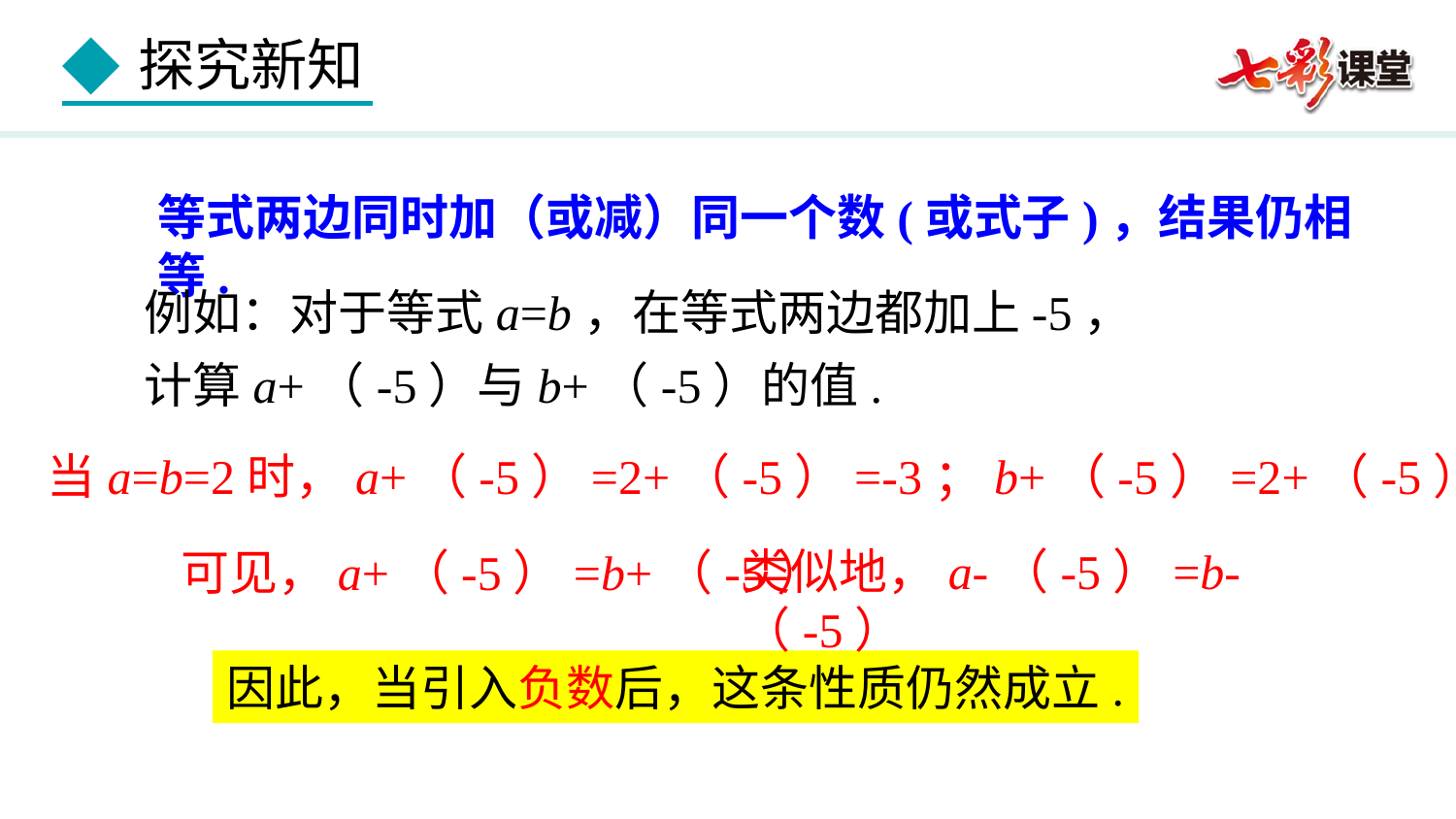

等式两边同时加（或减）同一个数(或式子)，结果仍相等.
例如：对于等式a=b，在等式两边都加上-5，
计算a+（-5）与b+（-5）的值.
当a=b=2时，a+（-5）=2+（-5）=-3；b+（-5）=2+（-5）=-3.
类似地，a-（-5）=b-（-5）
可见，a+（-5）=b+（-5）
因此，当引入负数后，这条性质仍然成立.